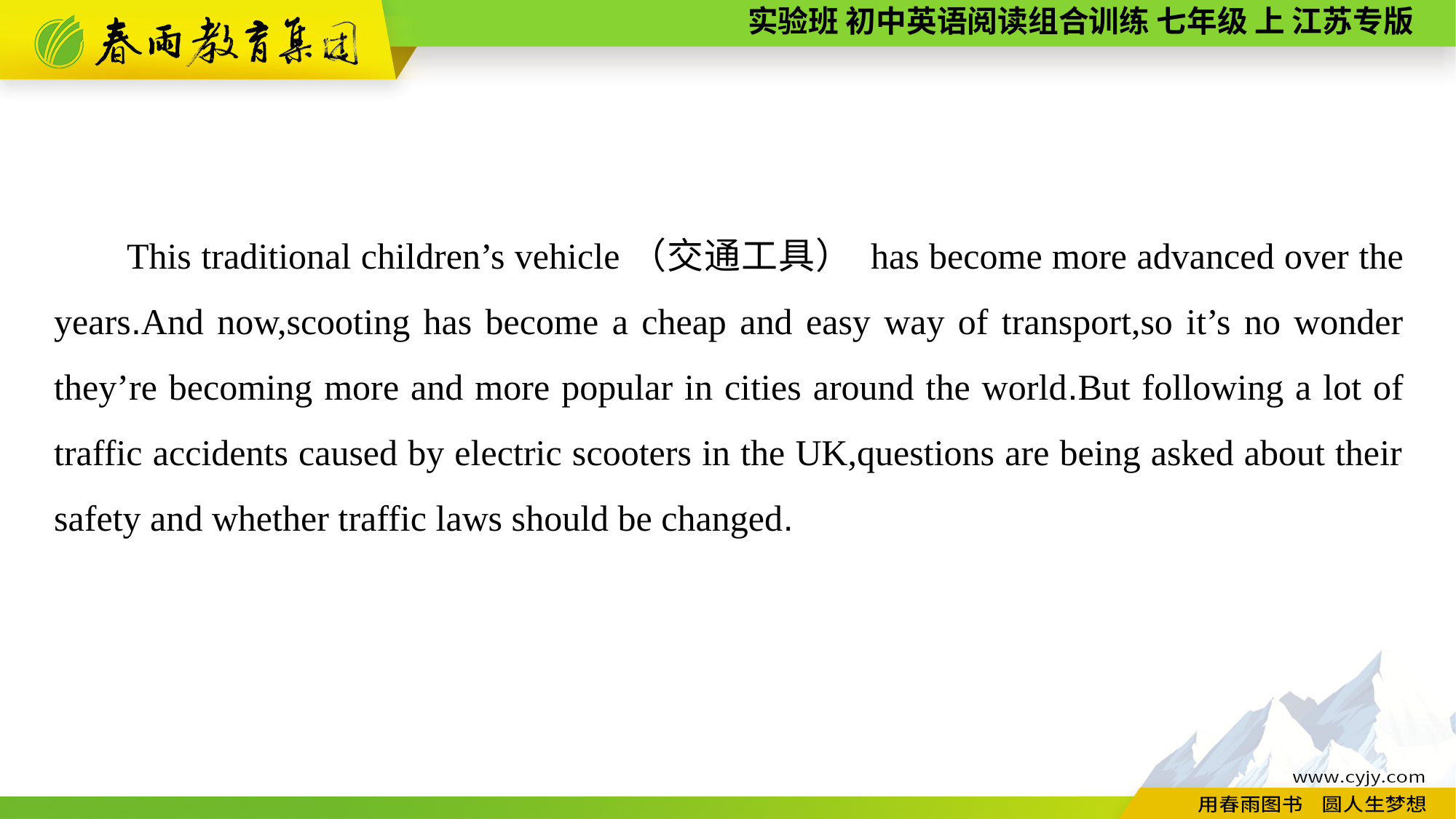

This traditional children’s vehicle（交通工具） has become more advanced over the years.And now,scooting has become a cheap and easy way of transport,so it’s no wonder they’re becoming more and more popular in cities around the world.But following a lot of traffic accidents caused by electric scooters in the UK,questions are being asked about their safety and whether traffic laws should be changed.